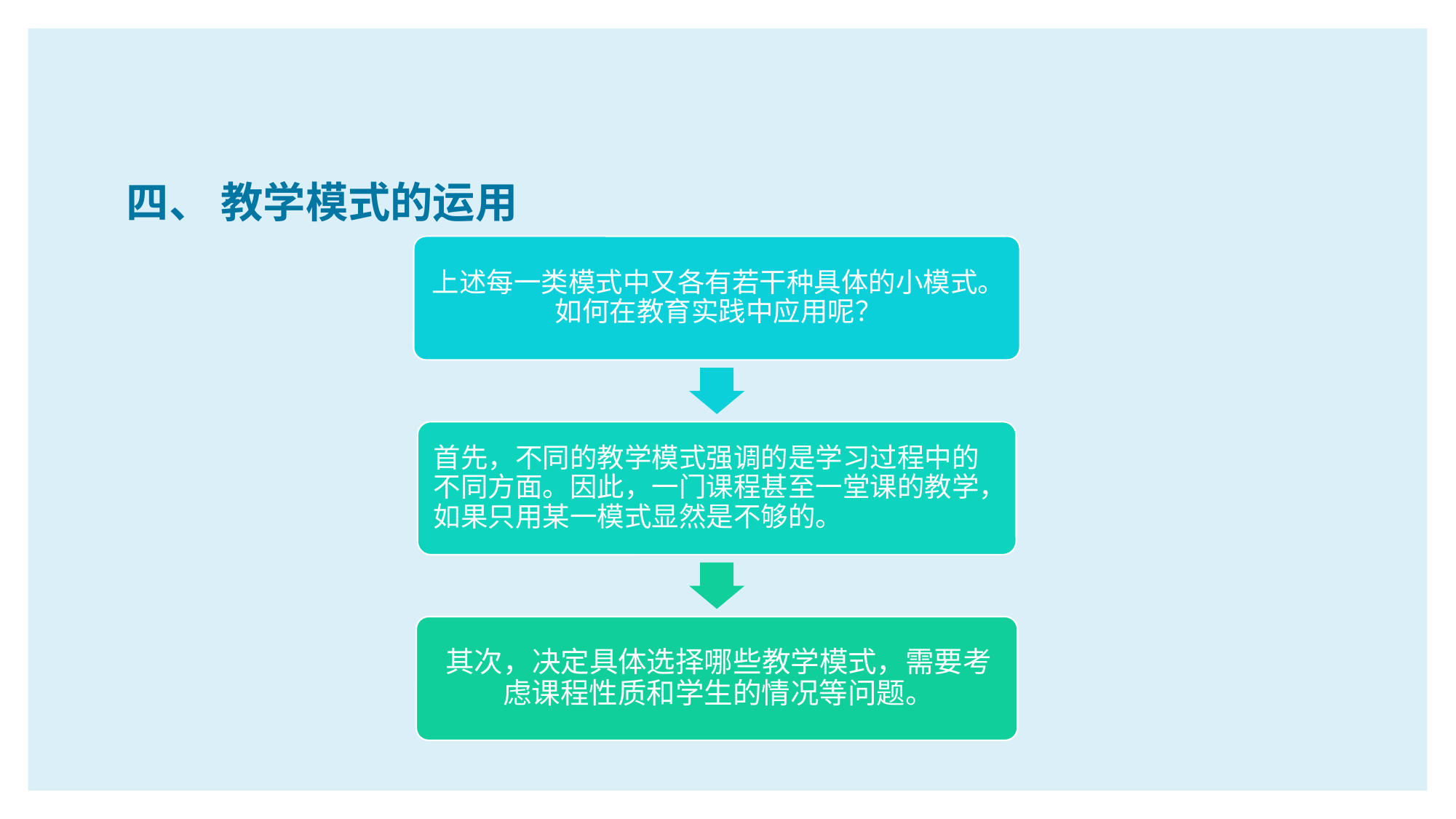

四、 教学模式的运用

上述每一类模式中又各有若干种具体的小模式。如何在教育实践中应用呢？

首先，不同的教学模式强调的是学习过程中的不同方面。因此，一门课程甚至一堂课的教学，如果只用某一模式显然是不够的。

其次，决定具体选择哪些教学模式，需要考虑课程性质和学生的情况等问题。